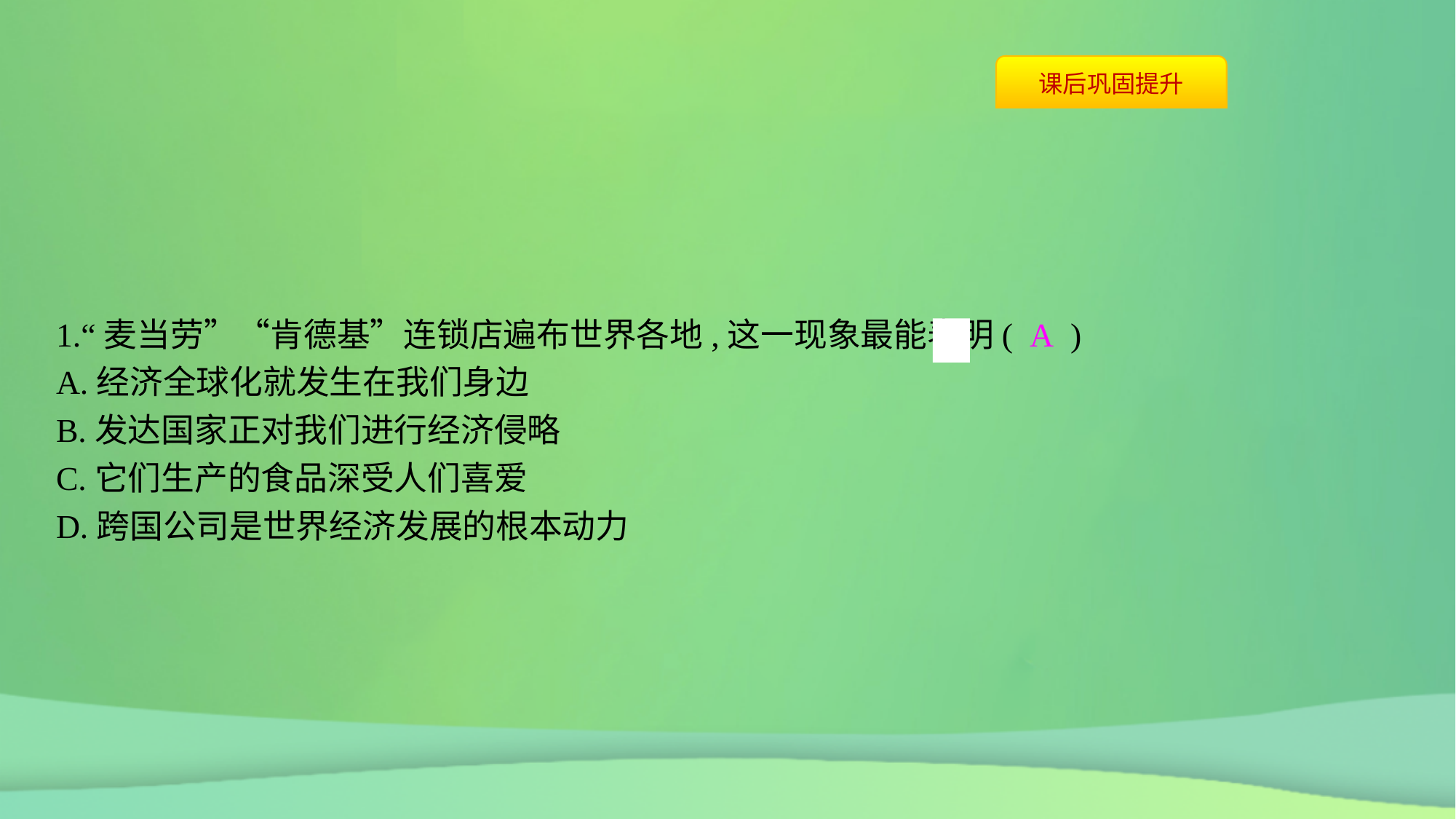

1.“麦当劳”“肯德基”连锁店遍布世界各地,这一现象最能表明(  A  )
A.经济全球化就发生在我们身边
B.发达国家正对我们进行经济侵略
C.它们生产的食品深受人们喜爱
D.跨国公司是世界经济发展的根本动力